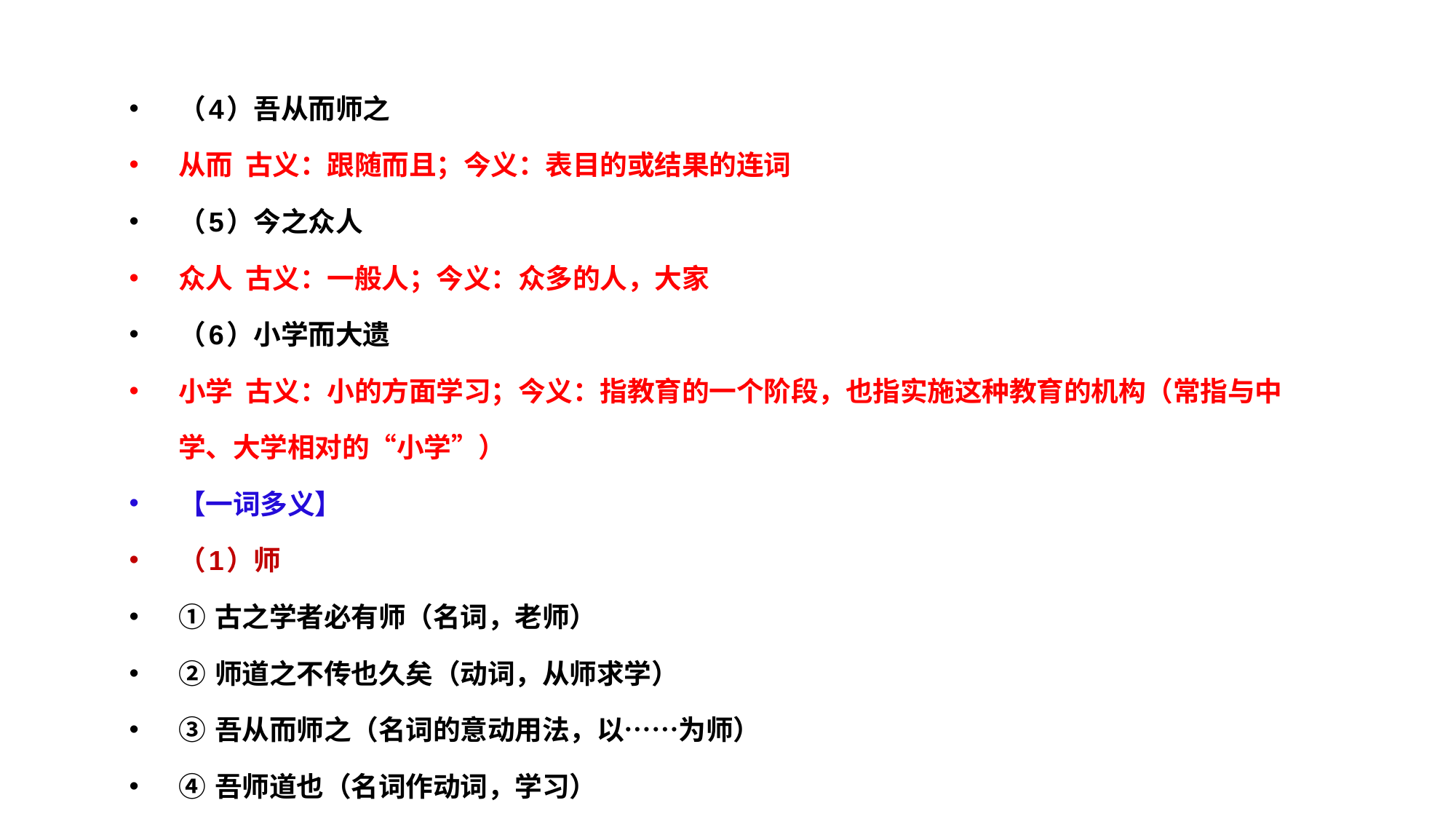

（4）吾从而师之
从而  古义：跟随而且；今义：表目的或结果的连词
（5）今之众人
众人  古义：一般人；今义：众多的人，大家
（6）小学而大遗
小学  古义：小的方面学习；今义：指教育的一个阶段，也指实施这种教育的机构（常指与中学、大学相对的“小学”）
【一词多义】
（1）师
① 古之学者必有师（名词，老师）
② 师道之不传也久矣（动词，从师求学）
③ 吾从而师之（名词的意动用法，以……为师）
④ 吾师道也（名词作动词，学习）